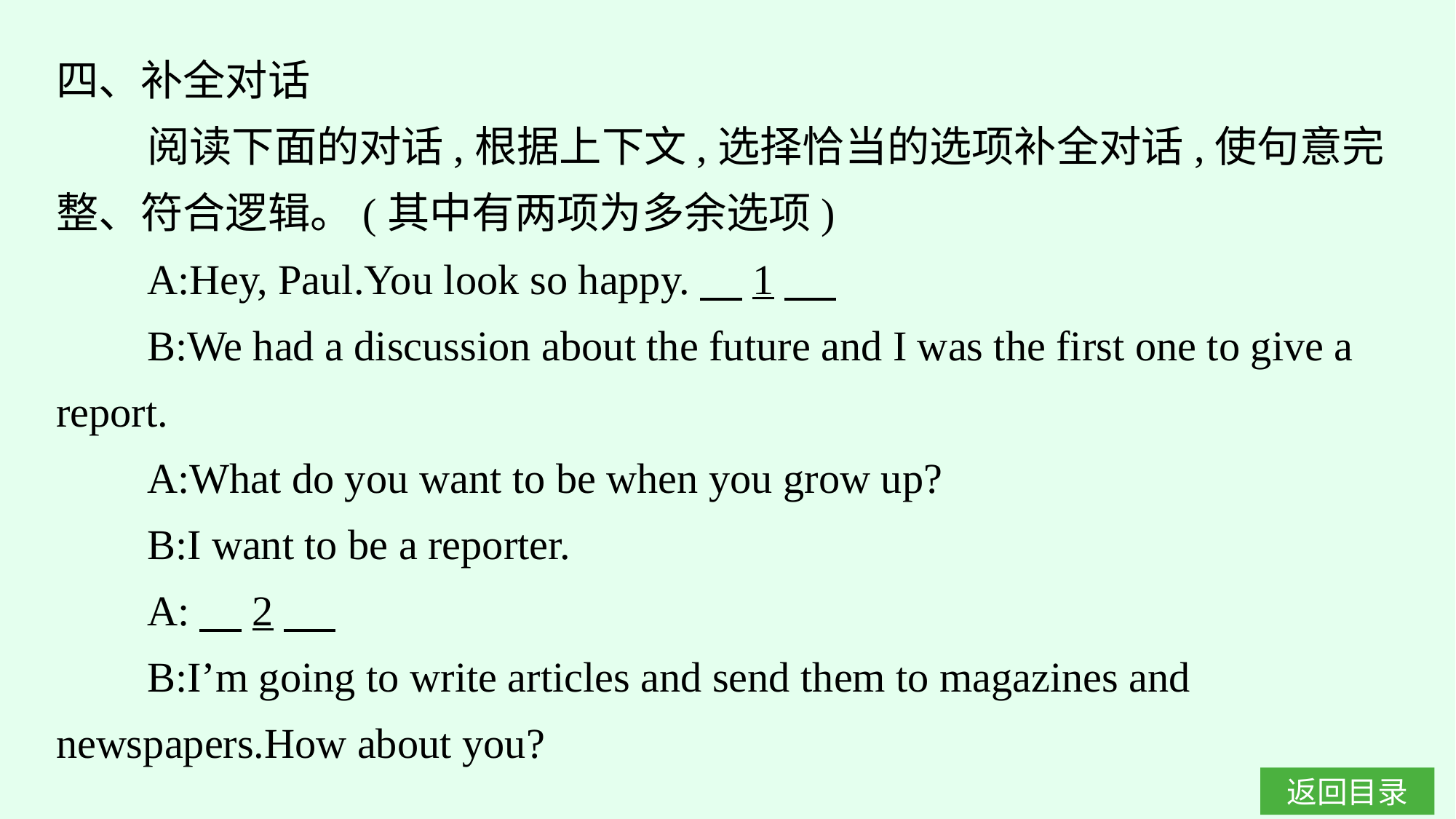

四、补全对话
阅读下面的对话,根据上下文,选择恰当的选项补全对话,使句意完整、符合逻辑。(其中有两项为多余选项)
A:Hey, Paul.You look so happy.　1
B:We had a discussion about the future and I was the first one to give a report.
A:What do you want to be when you grow up?
B:I want to be a reporter.
A:　2
B:I’m going to write articles and send them to magazines and newspapers.How about you?